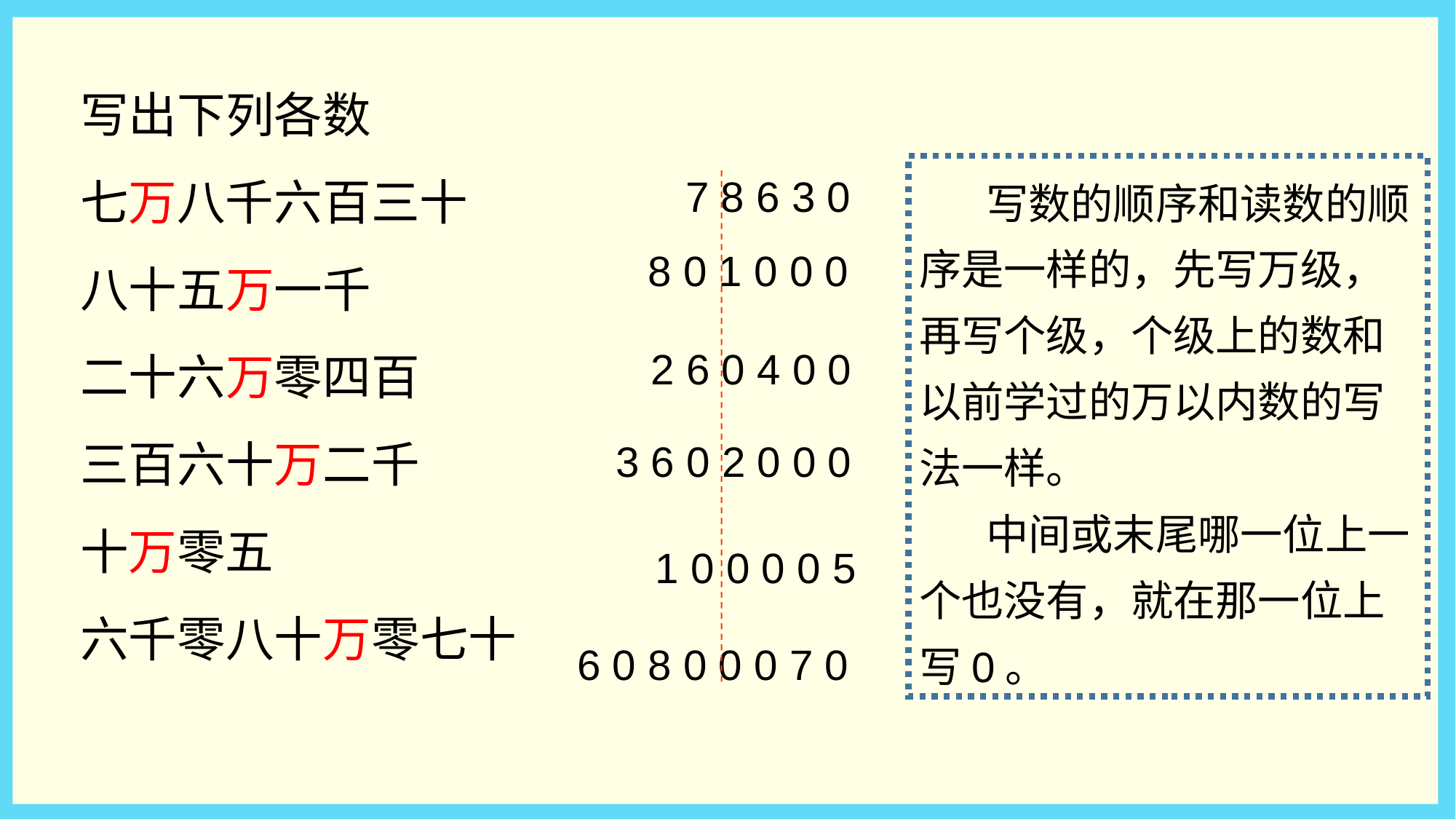

写出下列各数
七万八千六百三十
八十五万一千
二十六万零四百
三百六十万二千
十万零五
六千零八十万零七十
      写数的顺序和读数的顺序是一样的，先写万级，再写个级，个级上的数和以前学过的万以内数的写法一样。
      中间或末尾哪一位上一个也没有，就在那一位上写0。
 7 8 6 3 0

8 0 1 0 0 0
2 6 0 4 0 0

3 6 0 2 0 0 0
1 0 0 0 0 5
6 0 8 0 0 0 7 0